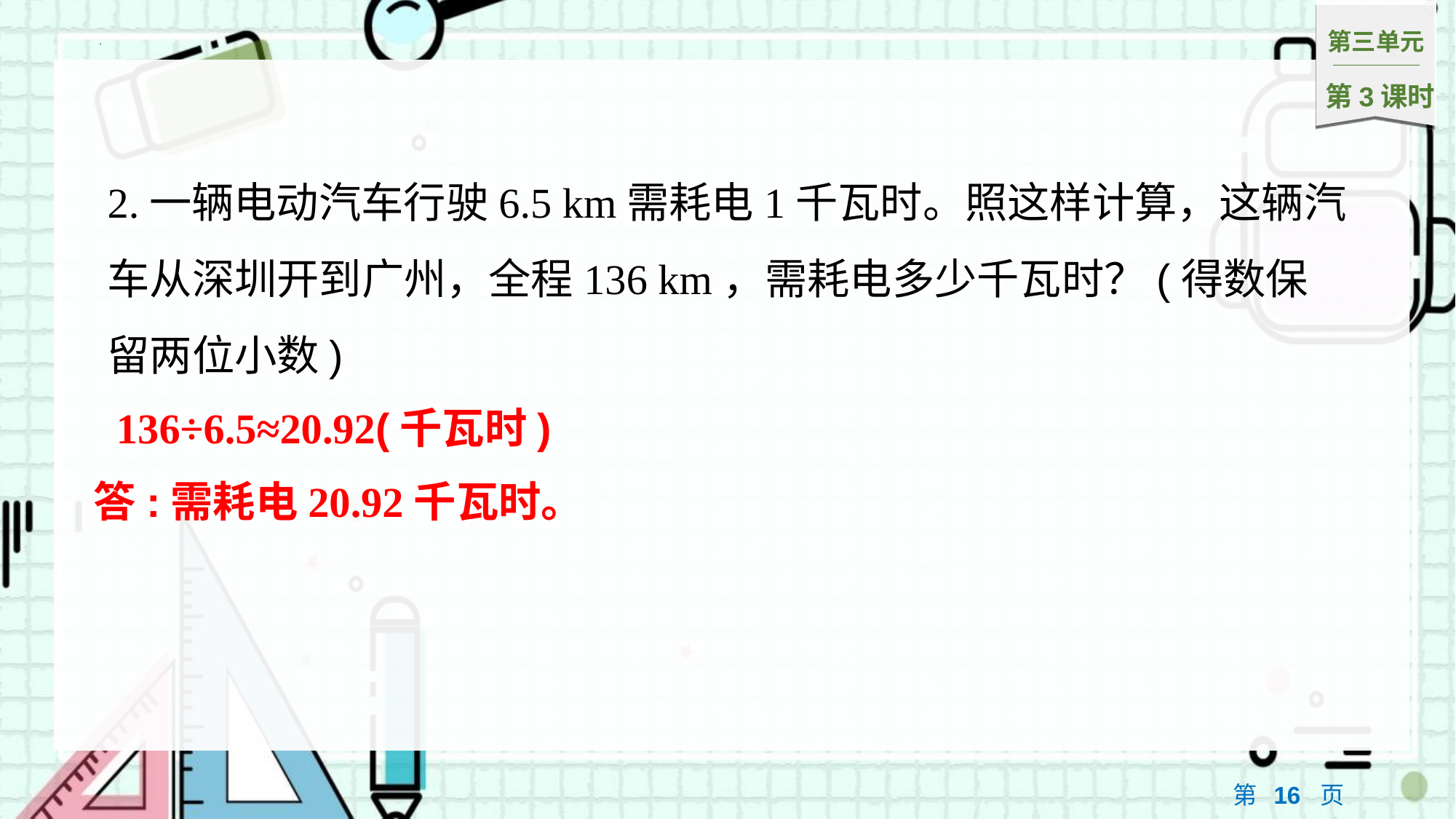

2.一辆电动汽车行驶6.5 km需耗电1千瓦时。照这样计算，这辆汽车从深圳开到广州，全程136 km，需耗电多少千瓦时？(得数保留两位小数)
136÷6.5≈20.92(千瓦时)
答:需耗电20.92千瓦时。